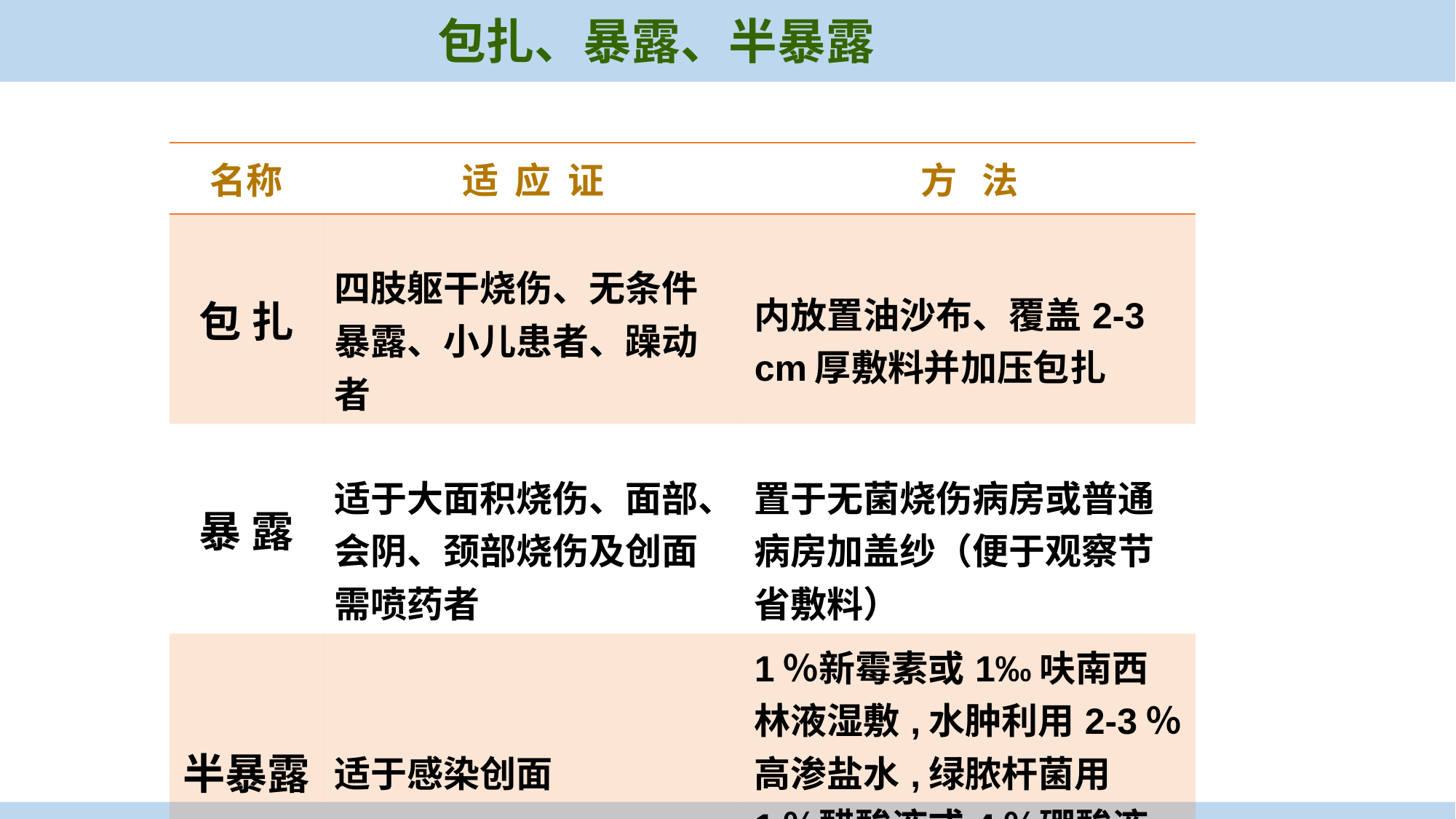

包扎、暴露、半暴露
| 名称 | 适 应 证 | 方 法 |
| --- | --- | --- |
| 包 扎 | 四肢躯干烧伤、无条件暴露、小儿患者、躁动者 | 内放置油沙布、覆盖2-3 cm厚敷料并加压包扎 |
| 暴 露 | 适于大面积烧伤、面部、会阴、颈部烧伤及创面需喷药者 | 置于无菌烧伤病房或普通病房加盖纱（便于观察节省敷料） |
| 半暴露 | 适于感染创面 | 1％新霉素或1‰呋南西林液湿敷,水肿利用2-3％高渗盐水,绿脓杆菌用1％醋酸液或4％硼酸液湿敷 |